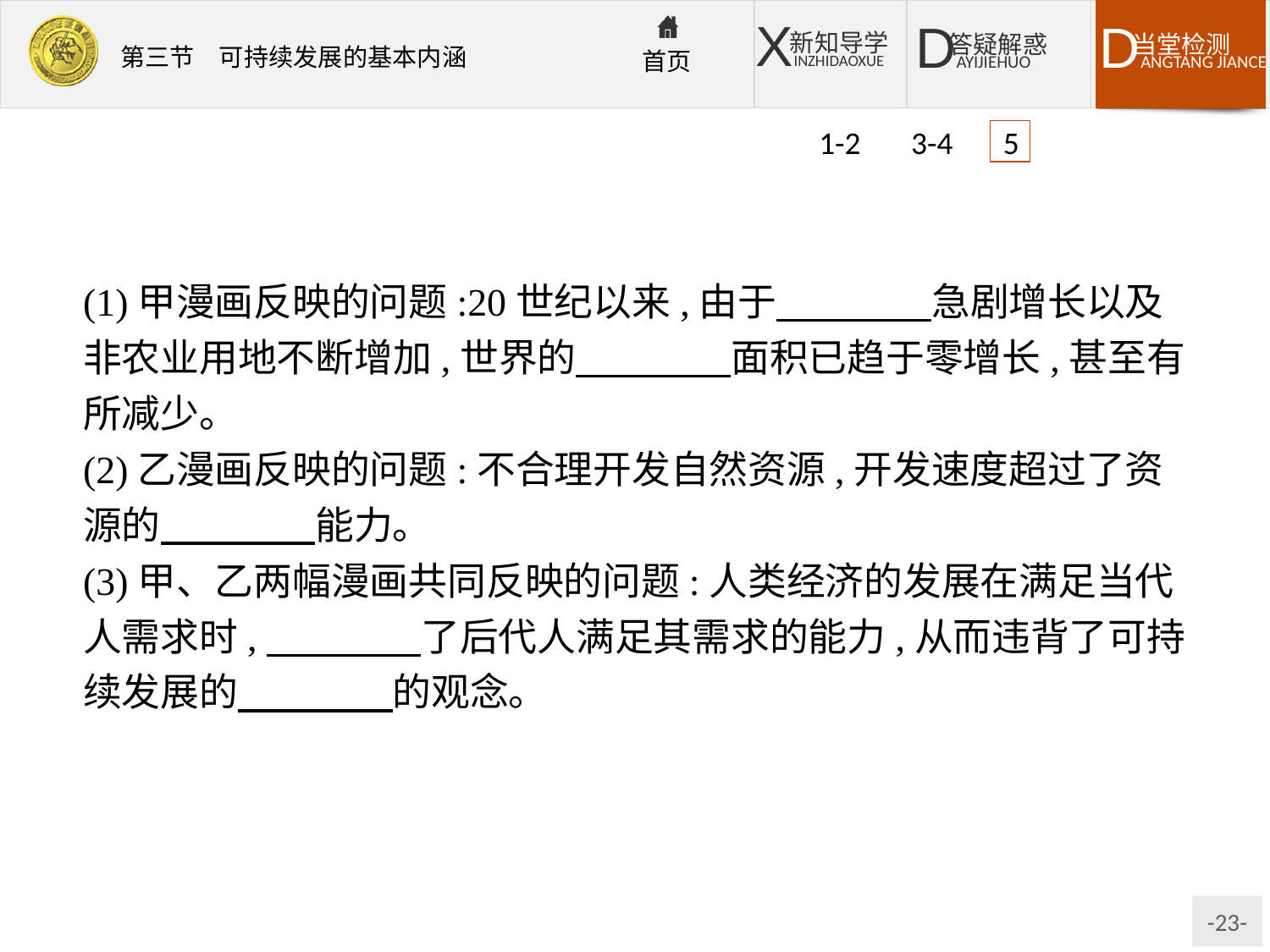

1-2       3-4       5

(1)甲漫画反映的问题:20世纪以来,由于　　　　急剧增长以及非农业用地不断增加,世界的　　　　面积已趋于零增长,甚至有所减少。
(2)乙漫画反映的问题:不合理开发自然资源,开发速度超过了资源的　　　　能力。
(3)甲、乙两幅漫画共同反映的问题:人类经济的发展在满足当代人需求时,　　　　了后代人满足其需求的能力,从而违背了可持续发展的　　　　的观念。